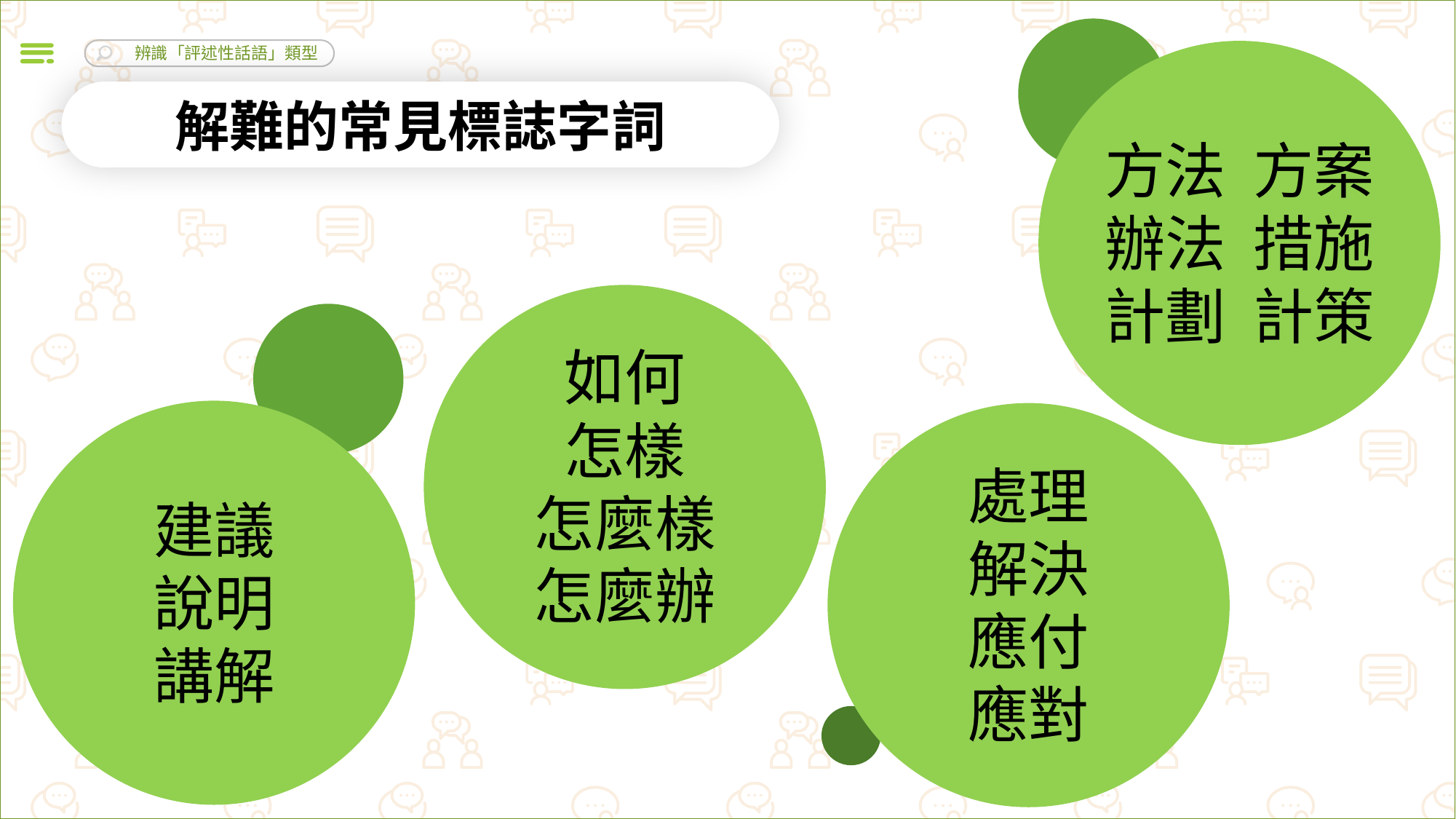

方法  方案
辦法  措施
計劃  計策
解難的常見標誌字詞

如何
怎樣
怎麼樣
怎麼辦

建議
說明
講解

處理
解決
應付
應對